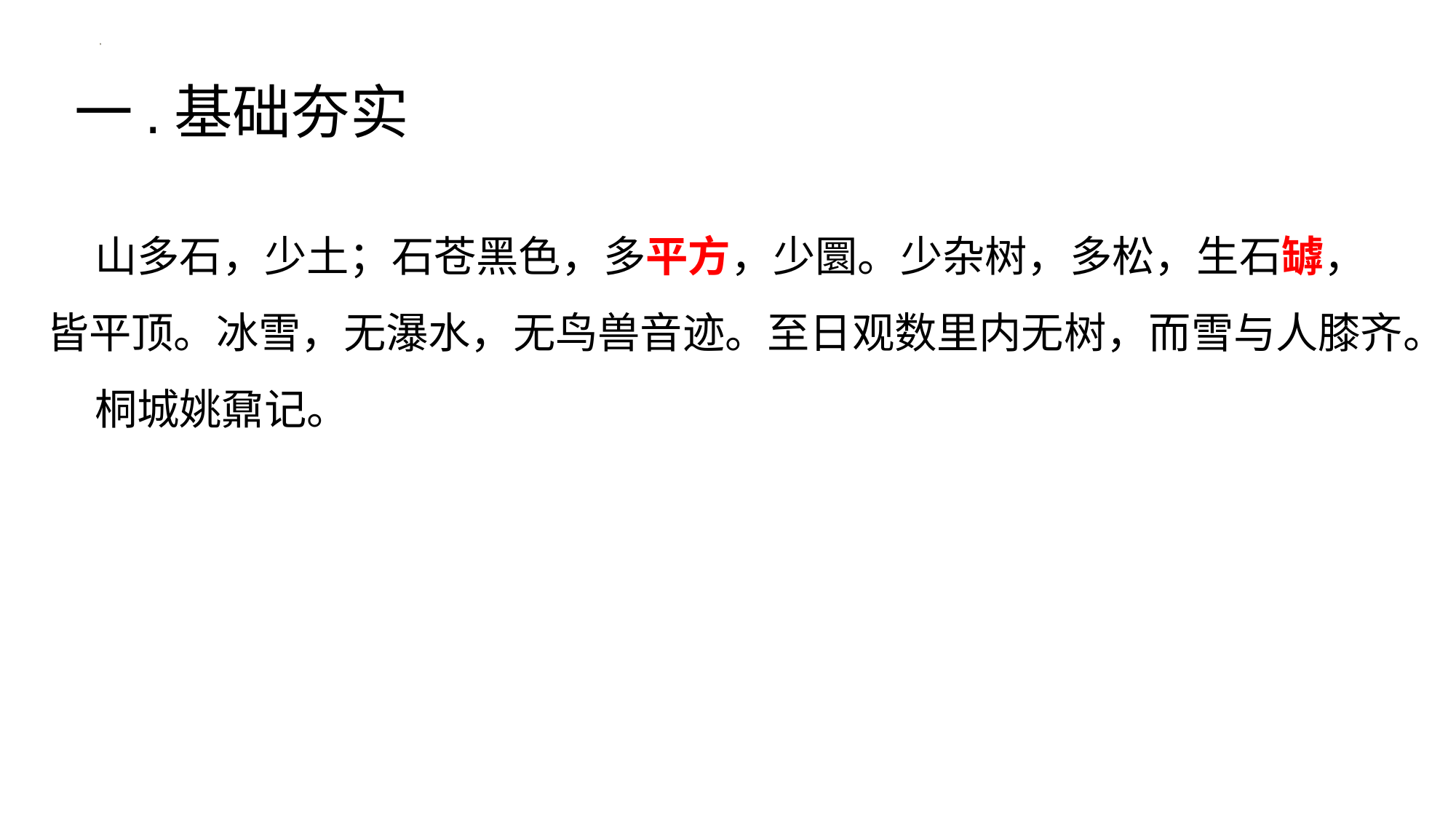

一.基础夯实
    山多石，少土；石苍黑色，多平方，少圜。少杂树，多松，生石罅，皆平顶。冰雪，无瀑水，无鸟兽音迹。至日观数里内无树，而雪与人膝齐。
    桐城姚鼐记。